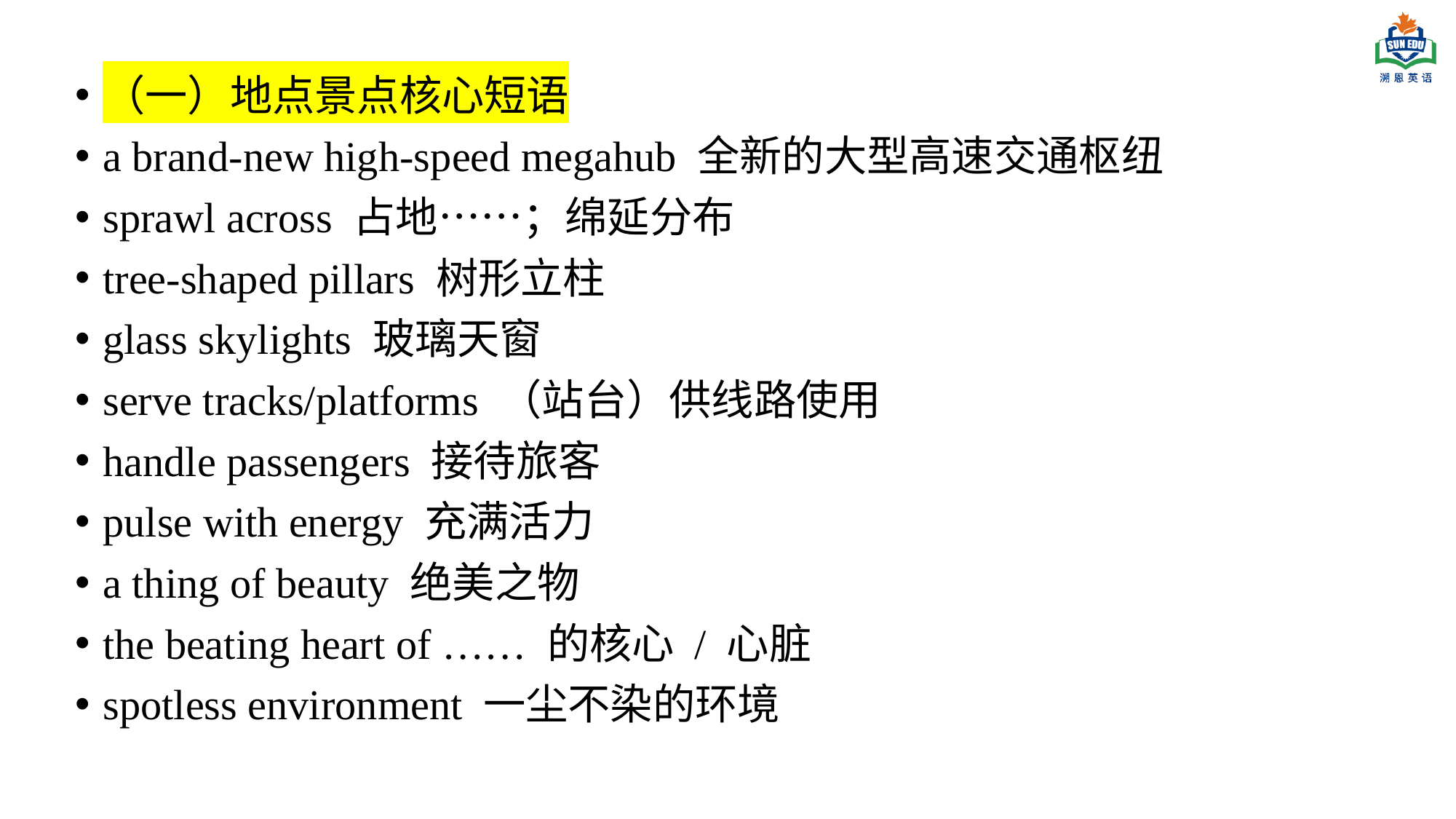

（一）地点景点核心短语
a brand-new high-speed megahub 全新的大型高速交通枢纽
sprawl across 占地……；绵延分布
tree-shaped pillars 树形立柱
glass skylights 玻璃天窗
serve tracks/platforms （站台）供线路使用
handle passengers 接待旅客
pulse with energy 充满活力
a thing of beauty 绝美之物
the beating heart of …… 的核心 / 心脏
spotless environment 一尘不染的环境